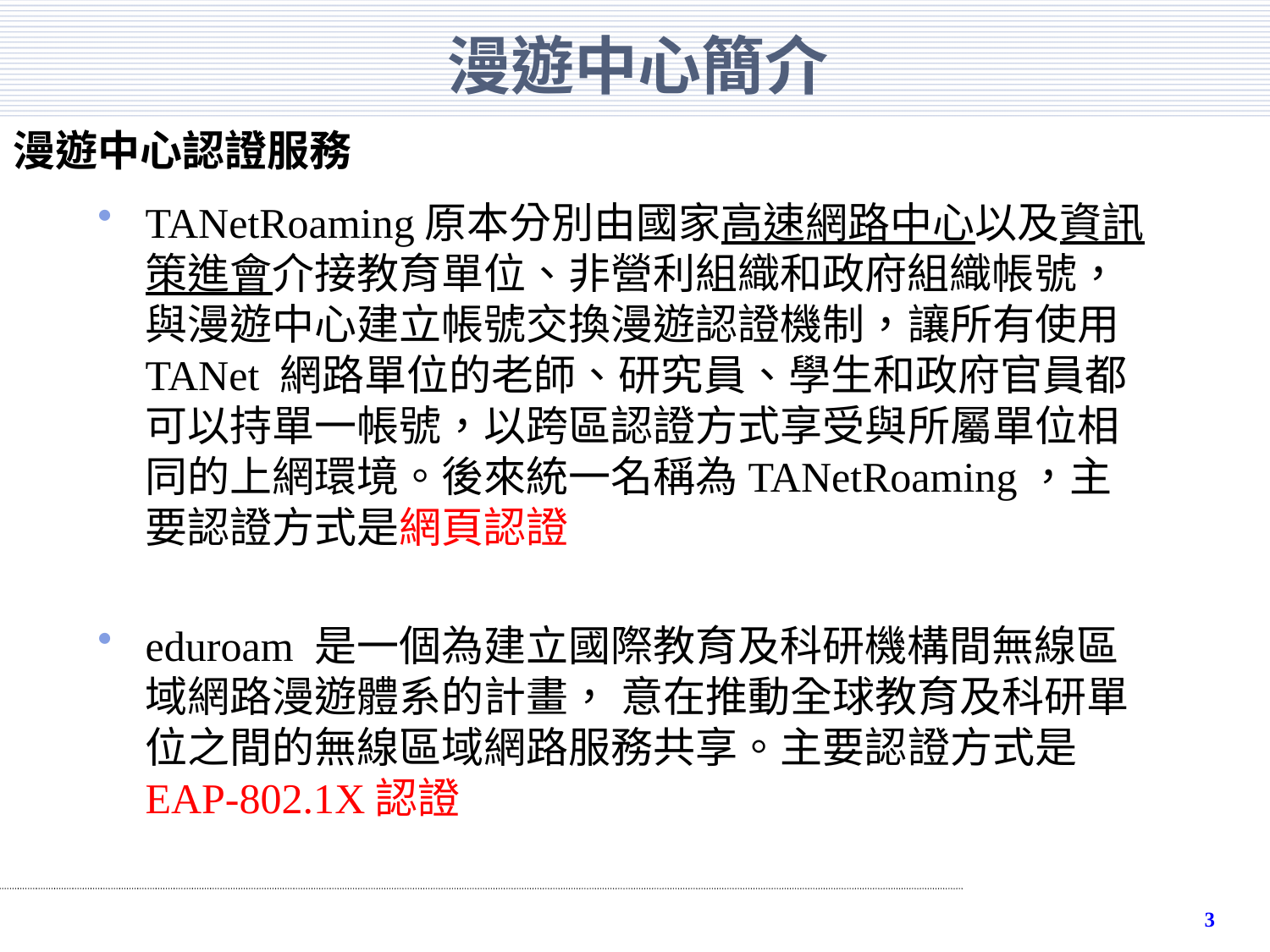

# 漫遊中心簡介
漫遊中心認證服務
TANetRoaming原本分別由國家高速網路中心以及資訊策進會介接教育單位、非營利組織和政府組織帳號，與漫遊中心建立帳號交換漫遊認證機制，讓所有使用TANet 網路單位的老師、研究員、學生和政府官員都可以持單一帳號，以跨區認證方式享受與所屬單位相同的上網環境。後來統一名稱為TANetRoaming，主要認證方式是網頁認證

eduroam 是一個為建立國際教育及科研機構間無線區域網路漫遊體系的計畫， 意在推動全球教育及科研單位之間的無線區域網路服務共享。主要認證方式是EAP-802.1X認證
3